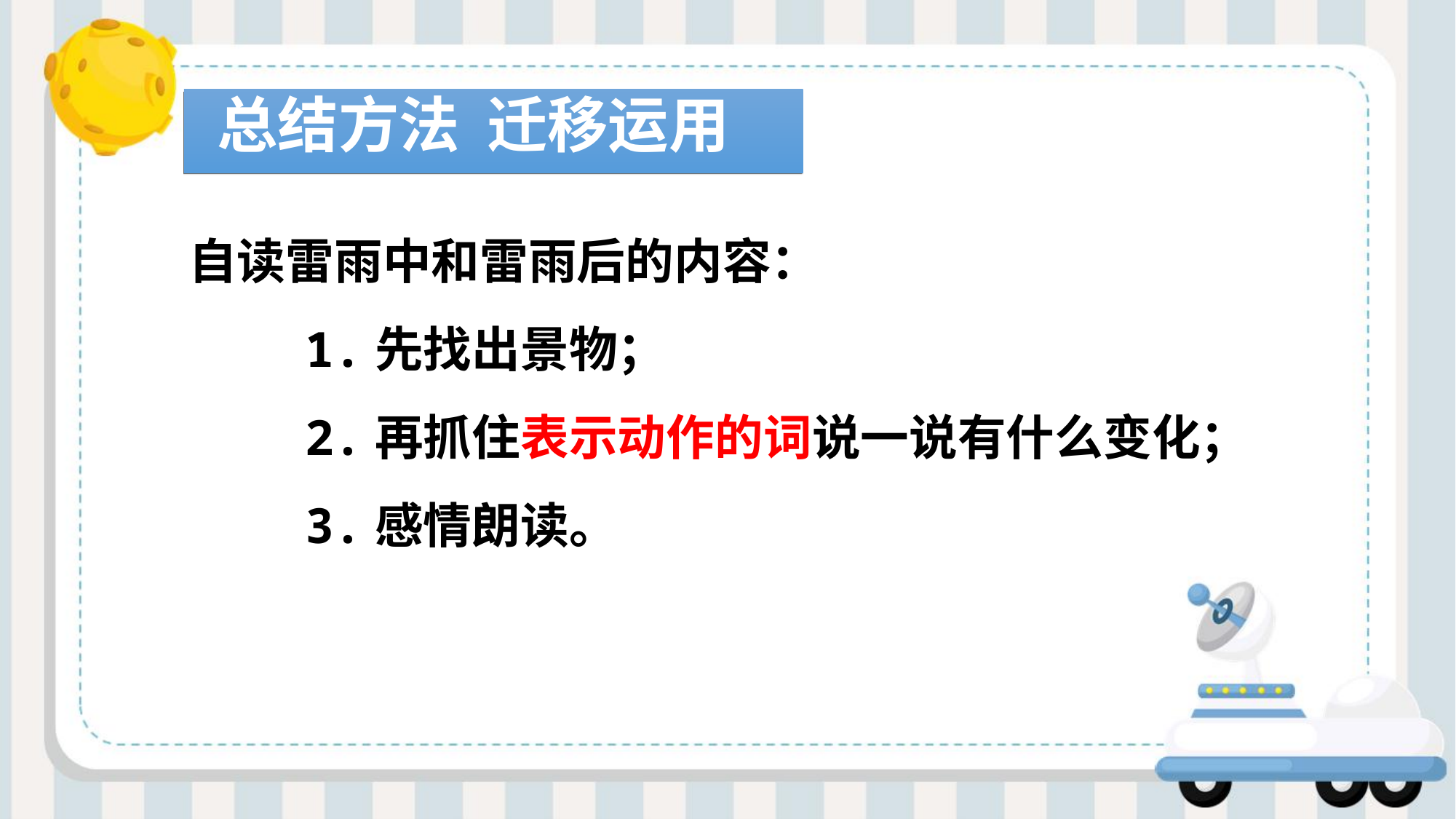

总结方法  迁移运用
自读雷雨中和雷雨后的内容：
    1.先找出景物；
    2.再抓住表示动作的词说一说有什么变化；
    3.感情朗读。